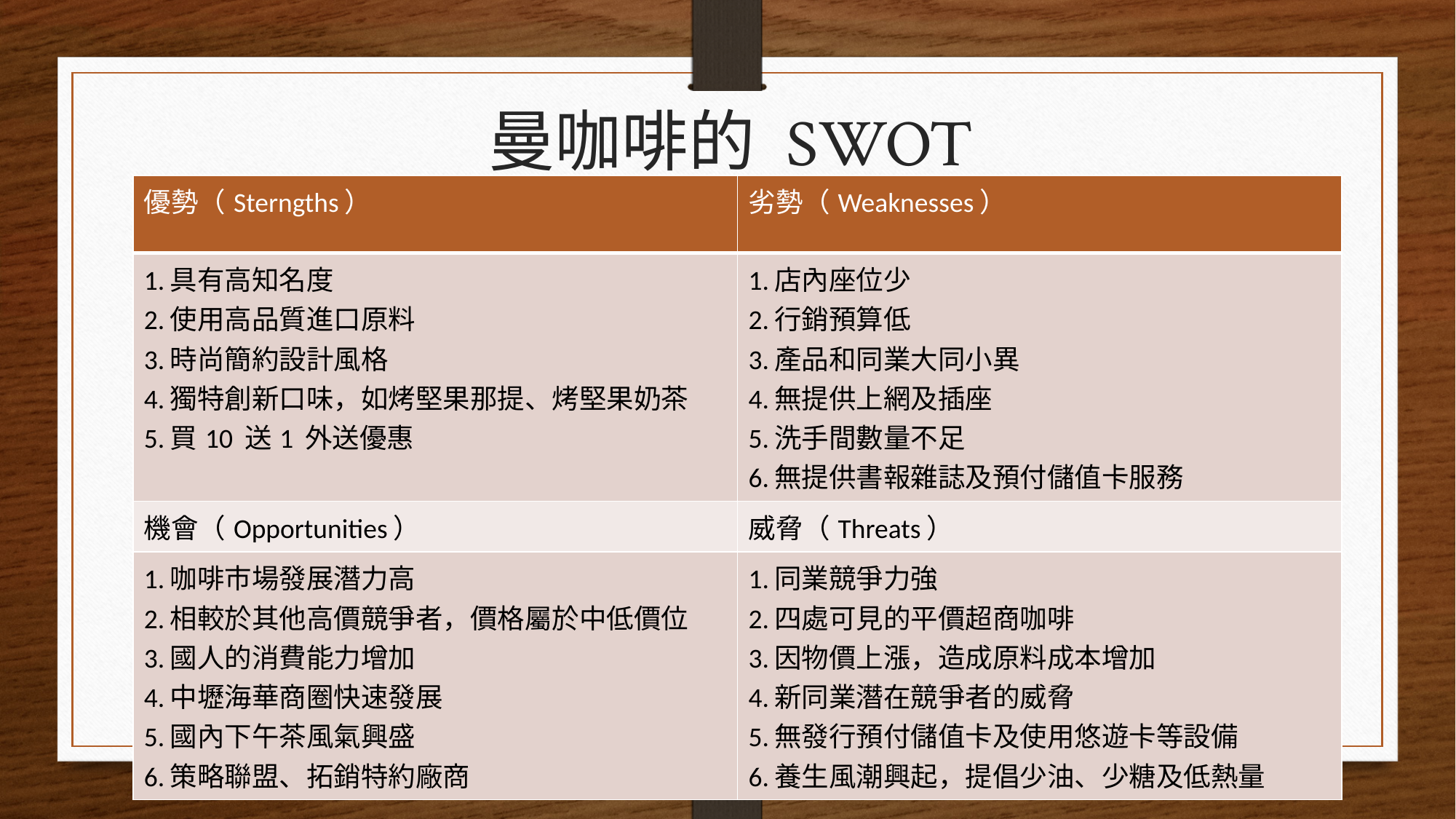

# 曼咖啡的 SWOT
| 優勢（Sterngths） | 劣勢（Weaknesses） |
| --- | --- |
| 1.具有高知名度 2.使用高品質進口原料 3.時尚簡約設計風格 4.獨特創新口味，如烤堅果那提、烤堅果奶茶 5.買10 送1 外送優惠 | 1.店內座位少 2.行銷預算低 3.產品和同業大同小異 4.無提供上網及插座 5.洗手間數量不足 6.無提供書報雜誌及預付儲值卡服務 |
| 機會（Opportunities） | 威脅（Threats） |
| 1.咖啡市場發展潛力高 2.相較於其他高價競爭者，價格屬於中低價位 3.國人的消費能力增加 4.中壢海華商圈快速發展 5.國內下午茶風氣興盛 6.策略聯盟、拓銷特約廠商 | 1.同業競爭力強 2.四處可見的平價超商咖啡 3.因物價上漲，造成原料成本增加 4.新同業潛在競爭者的威脅 5.無發行預付儲值卡及使用悠遊卡等設備 6.養生風潮興起，提倡少油、少糖及低熱量 |